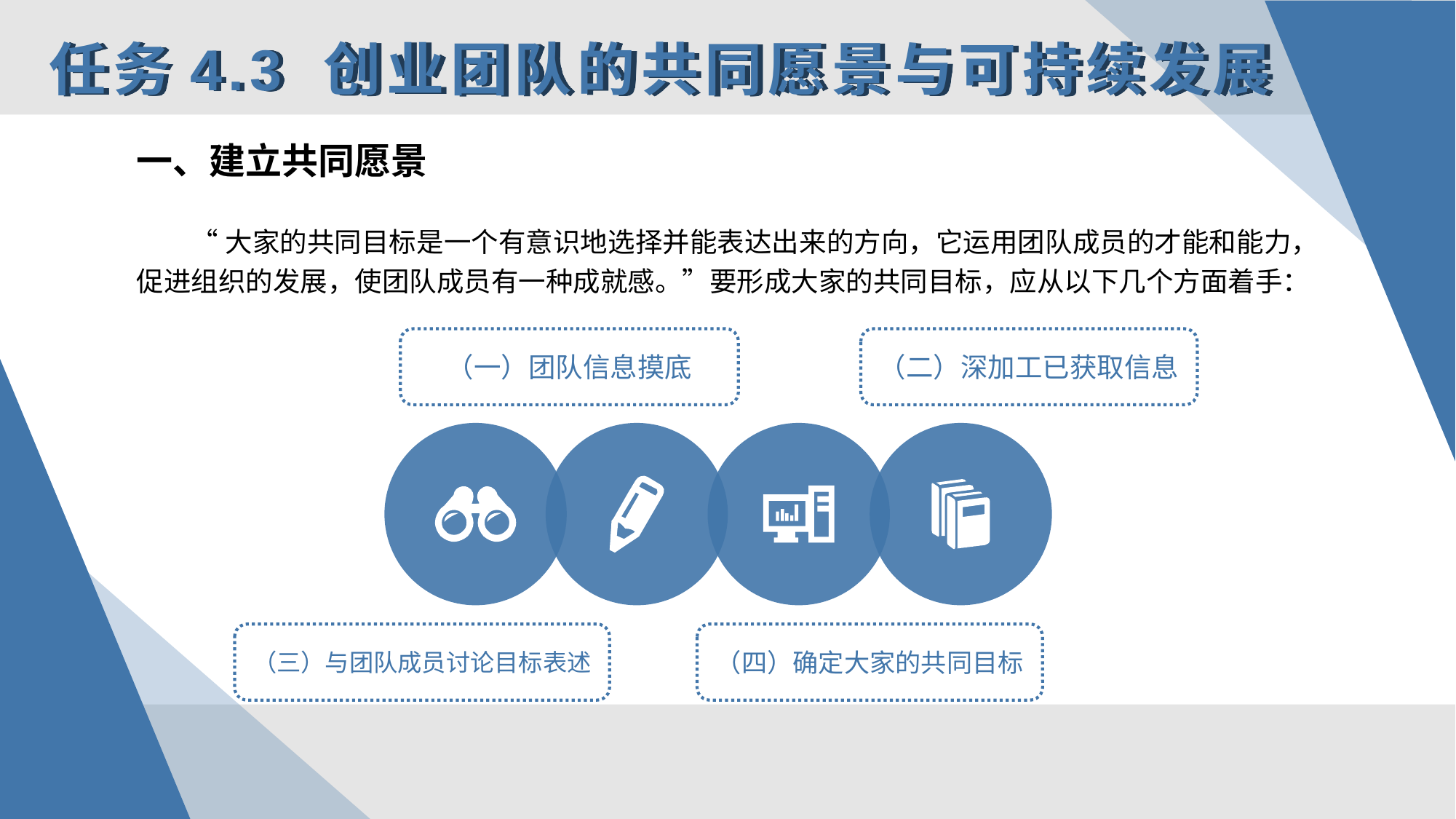

任务4.3 创业团队的共同愿景与可持续发展
一、建立共同愿景
“大家的共同目标是一个有意识地选择并能表达出来的方向，它运用团队成员的才能和能力，促进组织的发展，使团队成员有一种成就感。”要形成大家的共同目标，应从以下几个方面着手：

（一）团队信息摸底
（二）深加工已获取信息

（三）与团队成员讨论目标表述
（四）确定大家的共同目标